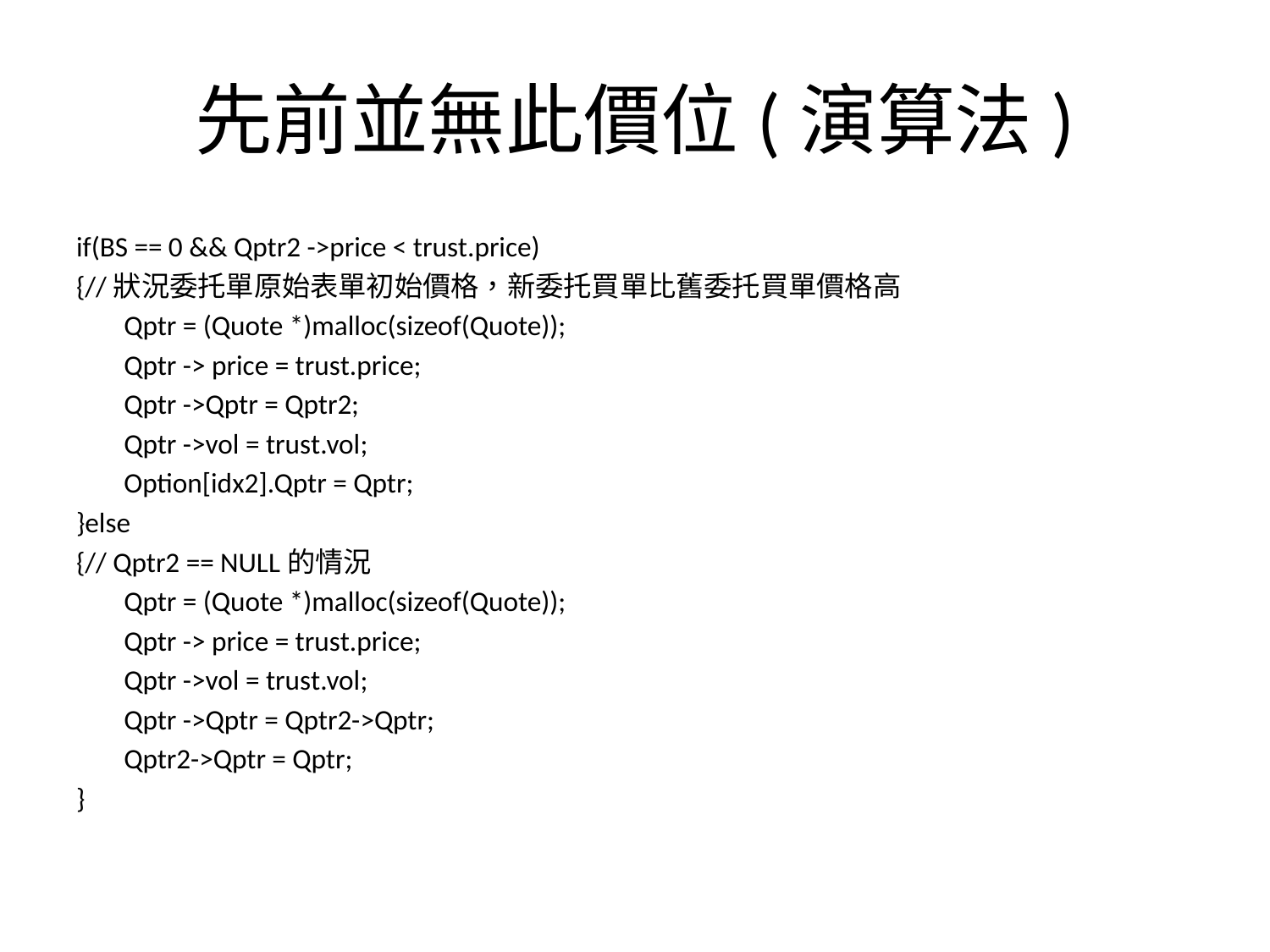

# 先前並無此價位(演算法)
if(BS == 0 && Qptr2 ->price < trust.price)
{//狀況委托單原始表單初始價格，新委托買單比舊委托買單價格高
	Qptr = (Quote *)malloc(sizeof(Quote));
	Qptr -> price = trust.price;
	Qptr ->Qptr = Qptr2;
	Qptr ->vol = trust.vol;
	Option[idx2].Qptr = Qptr;
}else
{// Qptr2 == NULL的情況
	Qptr = (Quote *)malloc(sizeof(Quote));
	Qptr -> price = trust.price;
	Qptr ->vol = trust.vol;
	Qptr ->Qptr = Qptr2->Qptr;
	Qptr2->Qptr = Qptr;
}